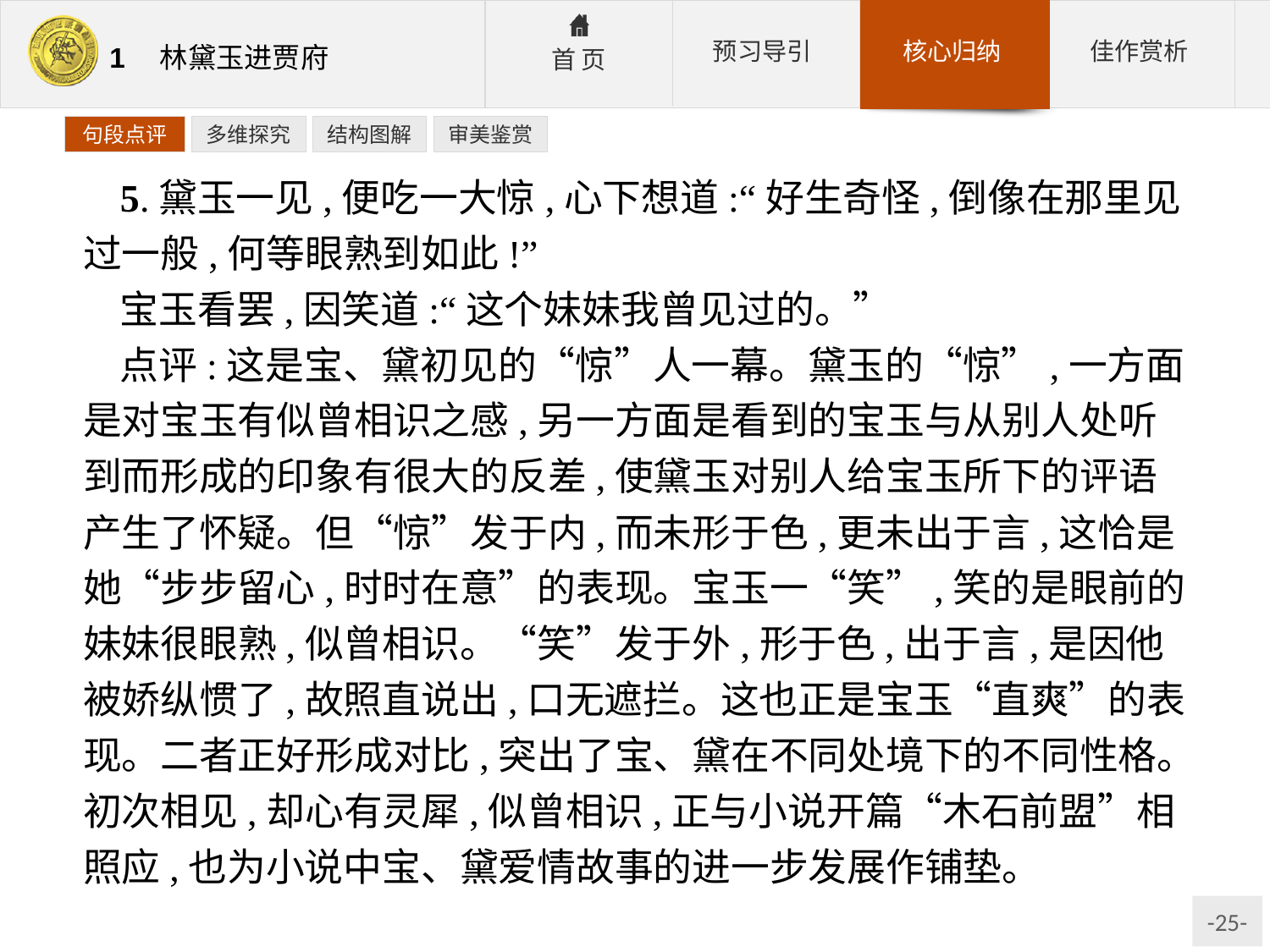

句段点评
多维探究
结构图解
审美鉴赏
5.黛玉一见,便吃一大惊,心下想道:“好生奇怪,倒像在那里见过一般,何等眼熟到如此!”
宝玉看罢,因笑道:“这个妹妹我曾见过的。”
点评:这是宝、黛初见的“惊”人一幕。黛玉的“惊”,一方面是对宝玉有似曾相识之感,另一方面是看到的宝玉与从别人处听到而形成的印象有很大的反差,使黛玉对别人给宝玉所下的评语产生了怀疑。但“惊”发于内,而未形于色,更未出于言,这恰是她“步步留心,时时在意”的表现。宝玉一“笑”,笑的是眼前的妹妹很眼熟,似曾相识。“笑”发于外,形于色,出于言,是因他被娇纵惯了,故照直说出,口无遮拦。这也正是宝玉“直爽”的表现。二者正好形成对比,突出了宝、黛在不同处境下的不同性格。初次相见,却心有灵犀,似曾相识,正与小说开篇“木石前盟”相照应,也为小说中宝、黛爱情故事的进一步发展作铺垫。